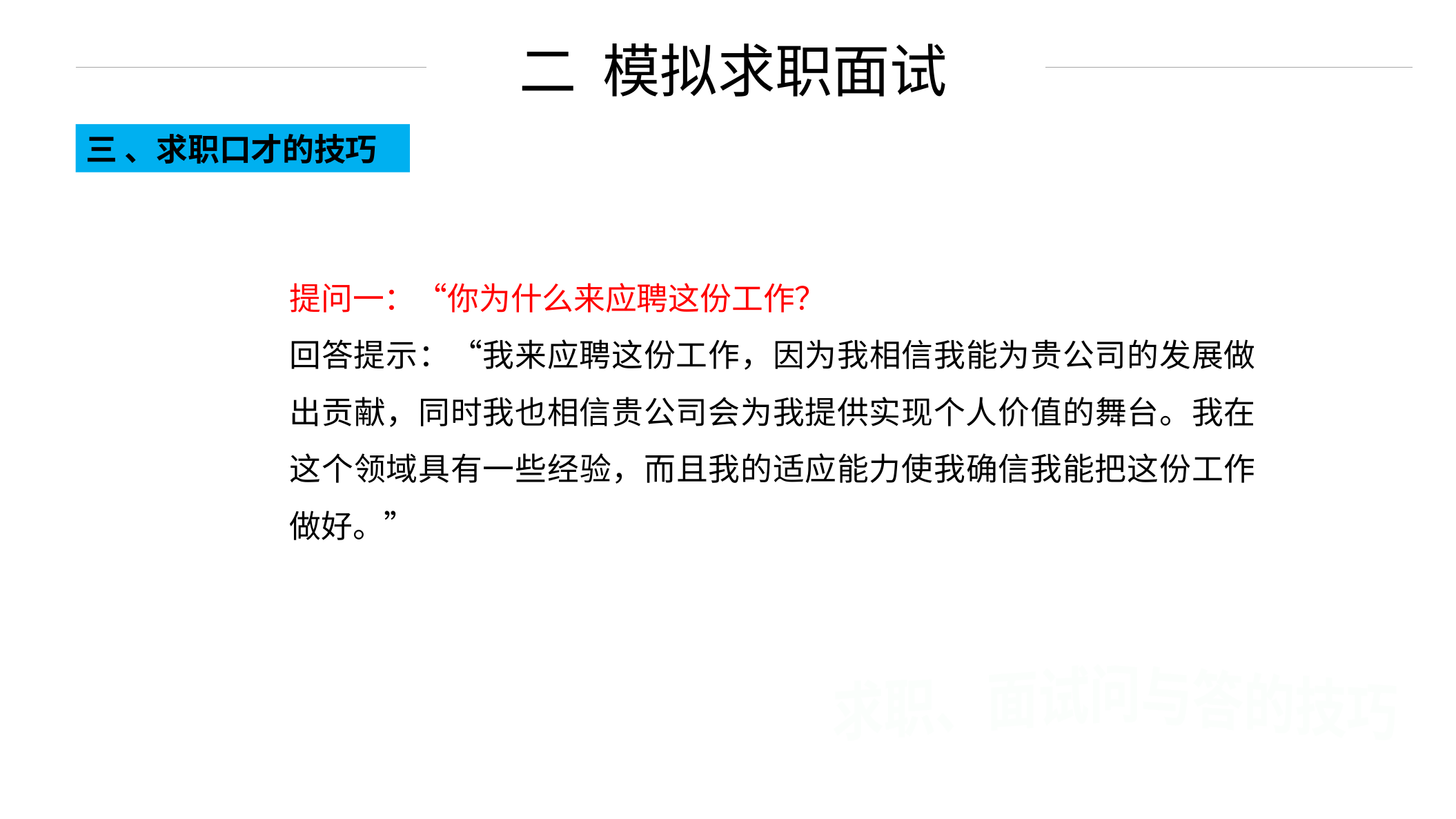

二  模拟求职面试
三 、求职口才的技巧
提问一：“你为什么来应聘这份工作？
回答提示：“我来应聘这份工作，因为我相信我能为贵公司的发展做出贡献，同时我也相信贵公司会为我提供实现个人价值的舞台。我在这个领域具有一些经验，而且我的适应能力使我确信我能把这份工作做好。”
求职、面试问与答的技巧